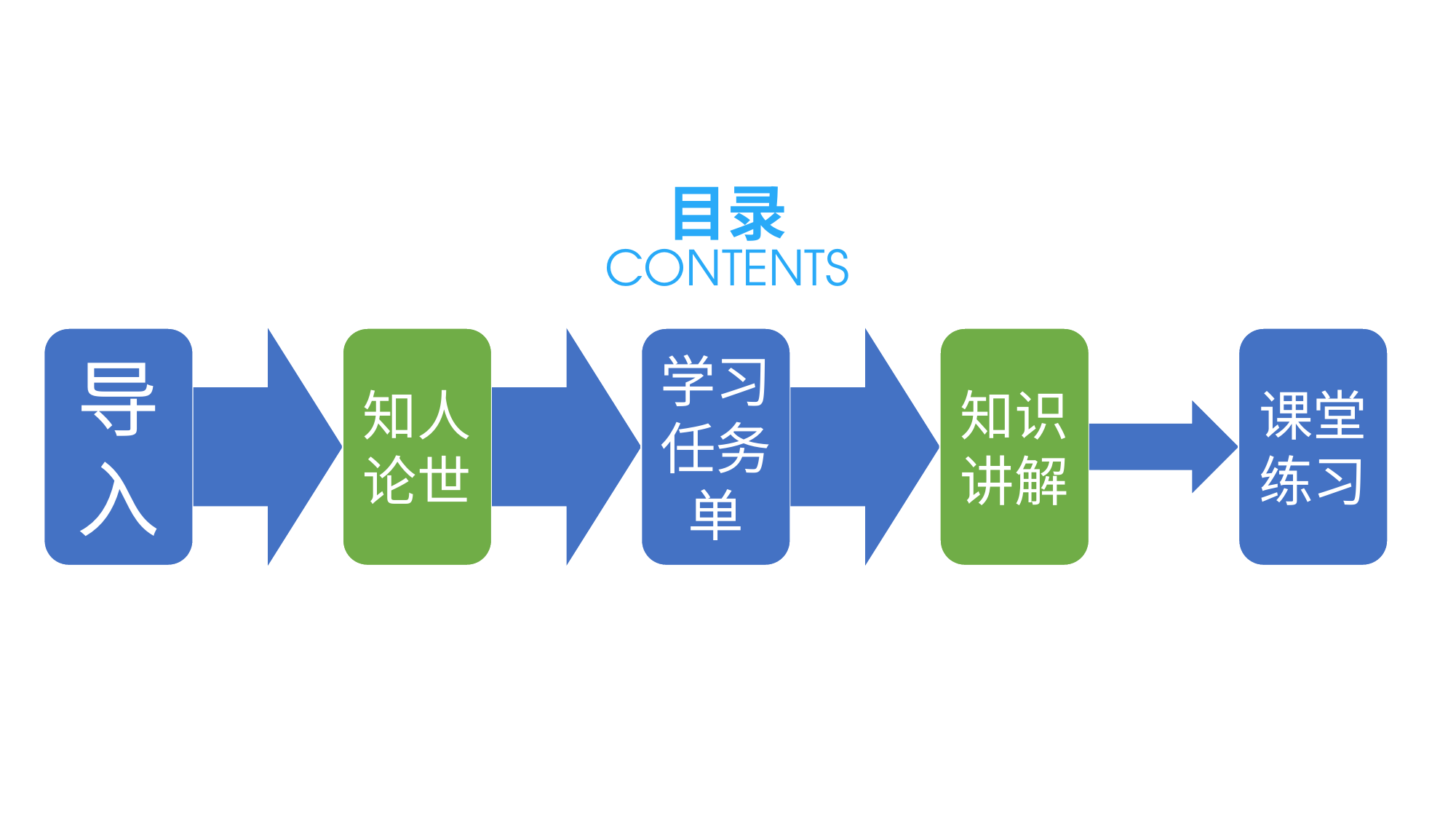

目录
CONTENTS
导入
知人论世
学习任务单
知识讲解
课堂练习
2